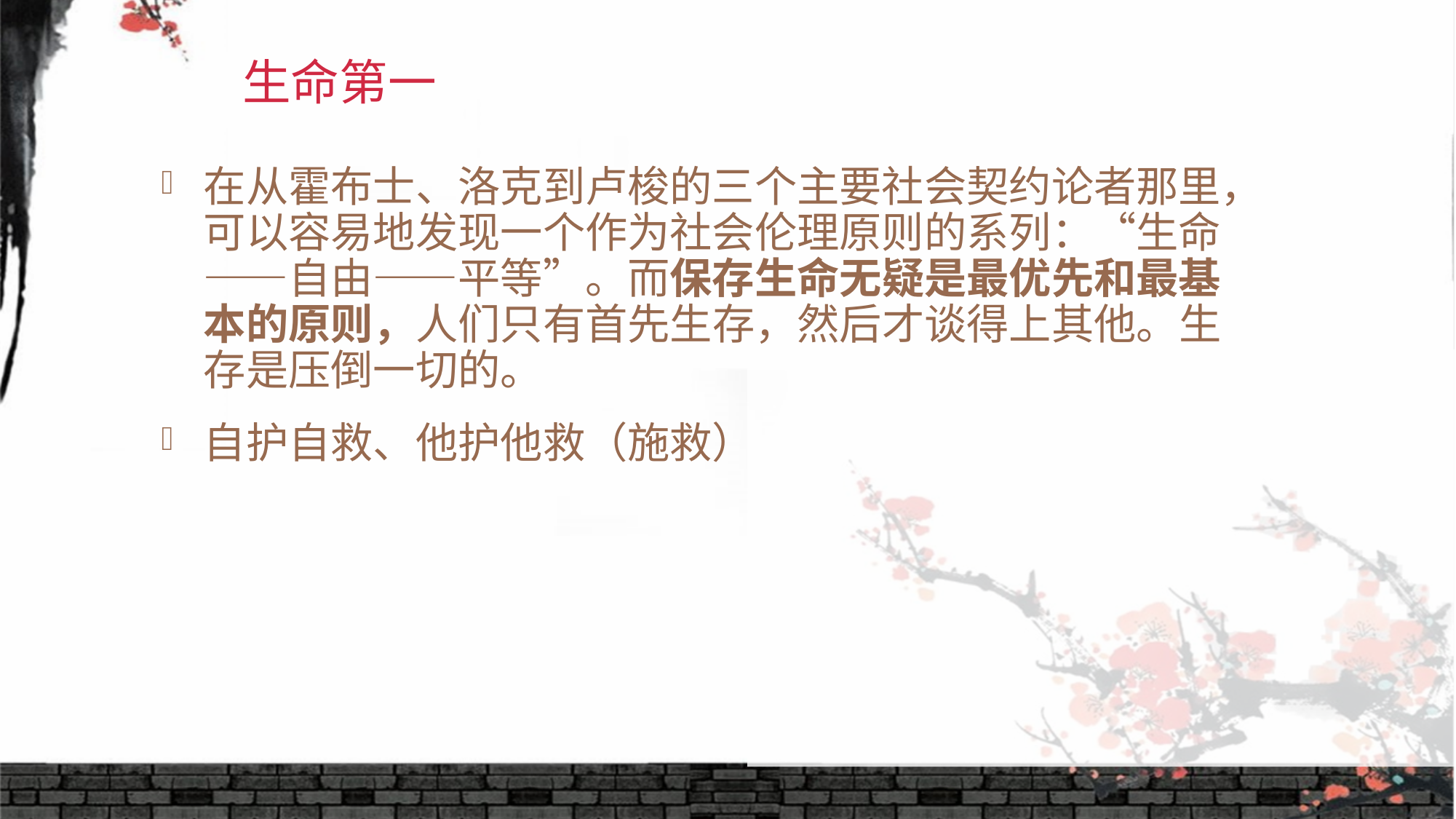

# 生命第一
在从霍布士、洛克到卢梭的三个主要社会契约论者那里，可以容易地发现一个作为社会伦理原则的系列：“生命——自由——平等”。而保存生命无疑是最优先和最基本的原则，人们只有首先生存，然后才谈得上其他。生存是压倒一切的。
自护自救、他护他救（施救）